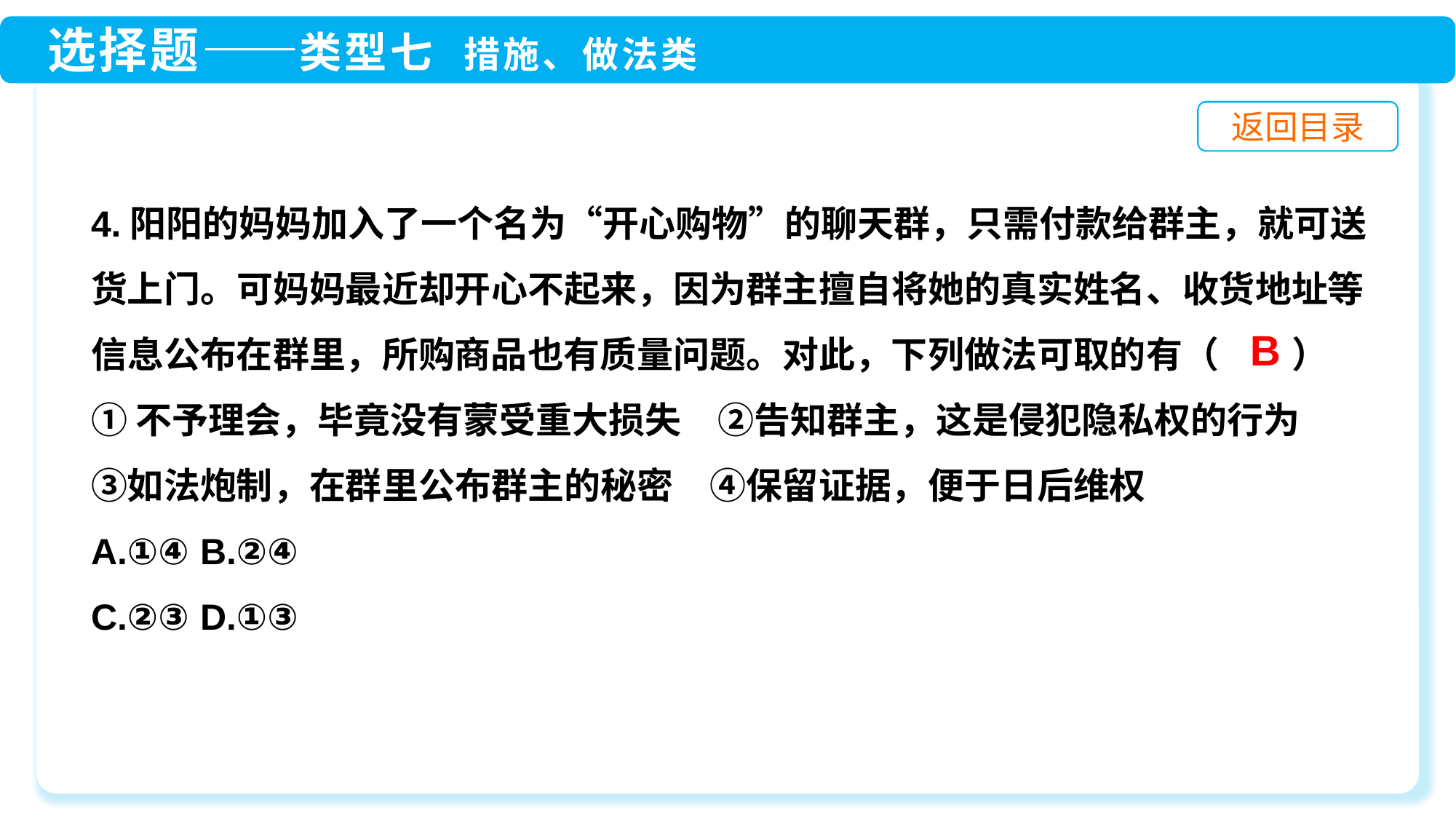

4.阳阳的妈妈加入了一个名为“开心购物”的聊天群，只需付款给群主，就可送货上门。可妈妈最近却开心不起来，因为群主擅自将她的真实姓名、收货地址等信息公布在群里，所购商品也有质量问题。对此，下列做法可取的有（　　）
①不予理会，毕竟没有蒙受重大损失　②告知群主，这是侵犯隐私权的行为　③如法炮制，在群里公布群主的秘密　④保留证据，便于日后维权
A.①④	B.②④
C.②③	D.①③

B